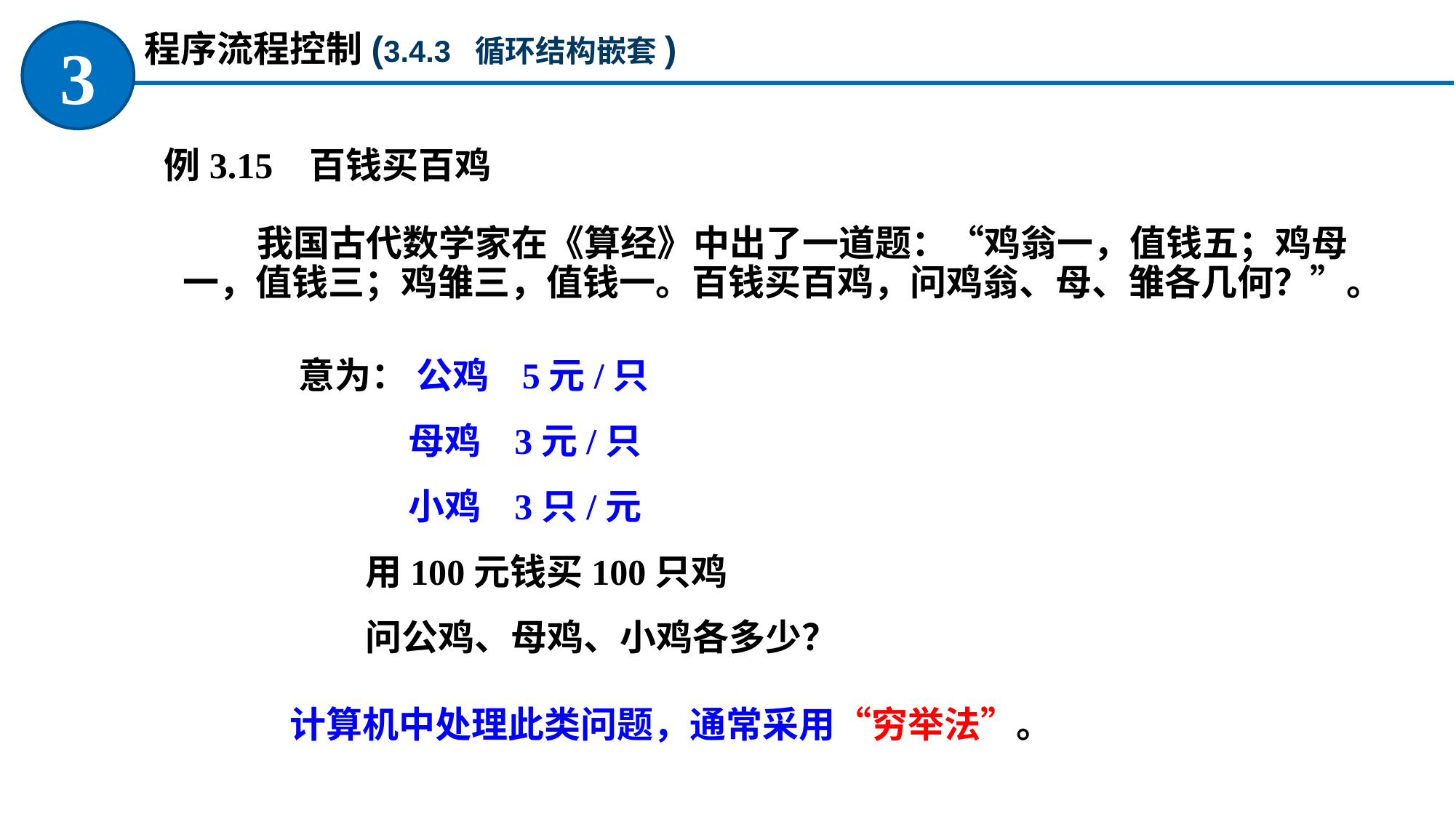

程序流程控制(3.4.3  循环结构嵌套)
3
例3.15   百钱买百鸡
我国古代数学家在《算经》中出了一道题：“鸡翁一，值钱五；鸡母一，值钱三；鸡雏三，值钱一。百钱买百鸡，问鸡翁、母、雏各几何？”。
    意为： 公鸡   5元/只
母鸡   3元/只
小鸡   3只/元
       用100元钱买100只鸡
       问公鸡、母鸡、小鸡各多少？

计算机中处理此类问题，通常采用“穷举法”。